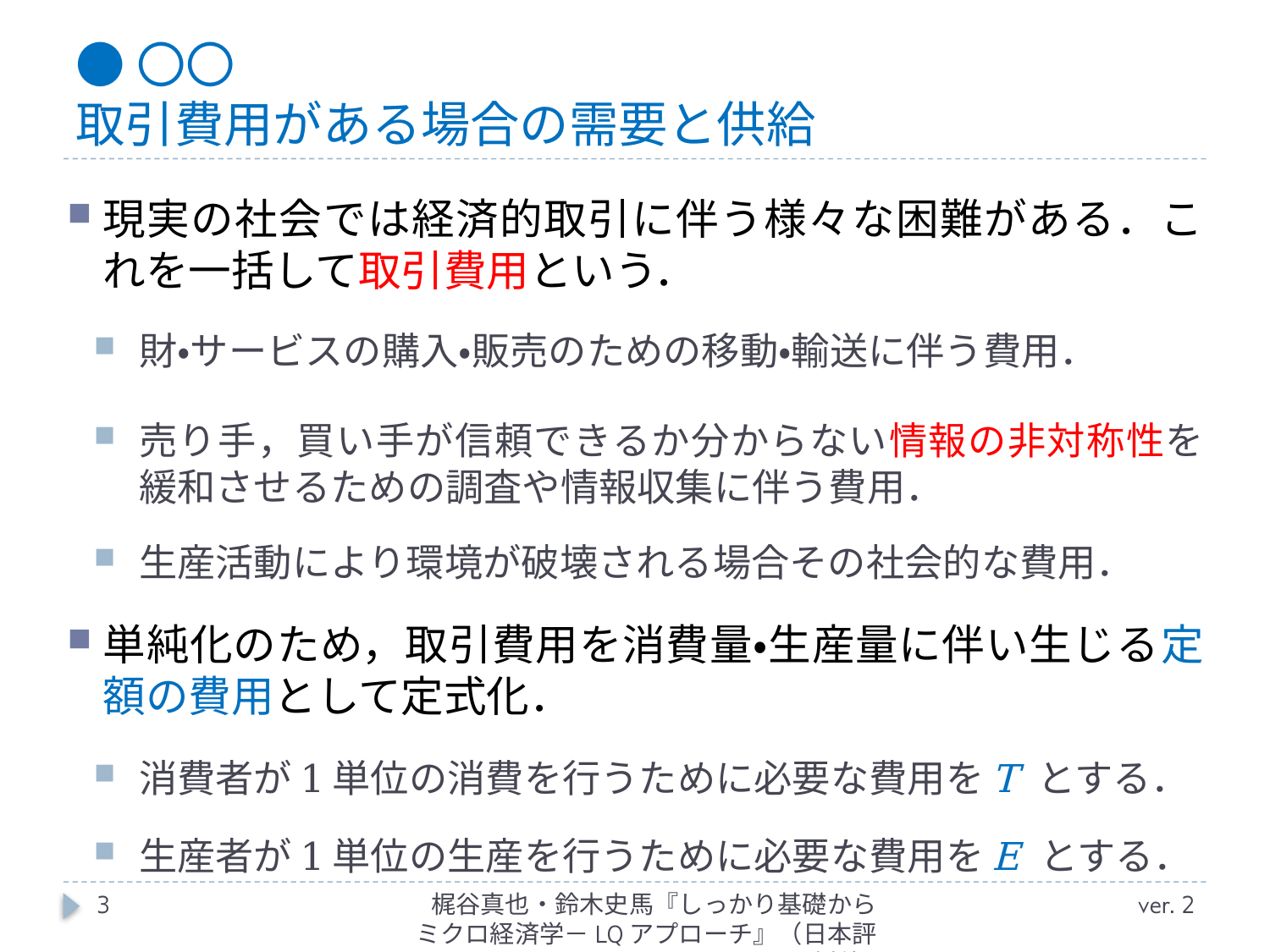

# ●〇〇 取引費用がある場合の需要と供給
現実の社会では経済的取引に伴う様々な困難がある．これを一括して取引費用という．

財・サービスの購入・販売のための移動・輸送に伴う費用．

売り手，買い手が信頼できるか分からない情報の非対称性を緩和させるための調査や情報収集に伴う費用．

生産活動により環境が破壊される場合その社会的な費用．

単純化のため，取引費用を消費量・生産量に伴い生じる定額の費用として定式化．

消費者が1単位の消費を行うために必要な費用をT とする．

生産者が1単位の生産を行うために必要な費用をE とする．

3
梶谷真也・鈴木史馬『しっかり基礎からミクロ経済学－LQアプローチ』（日本評論社）
ver. 2